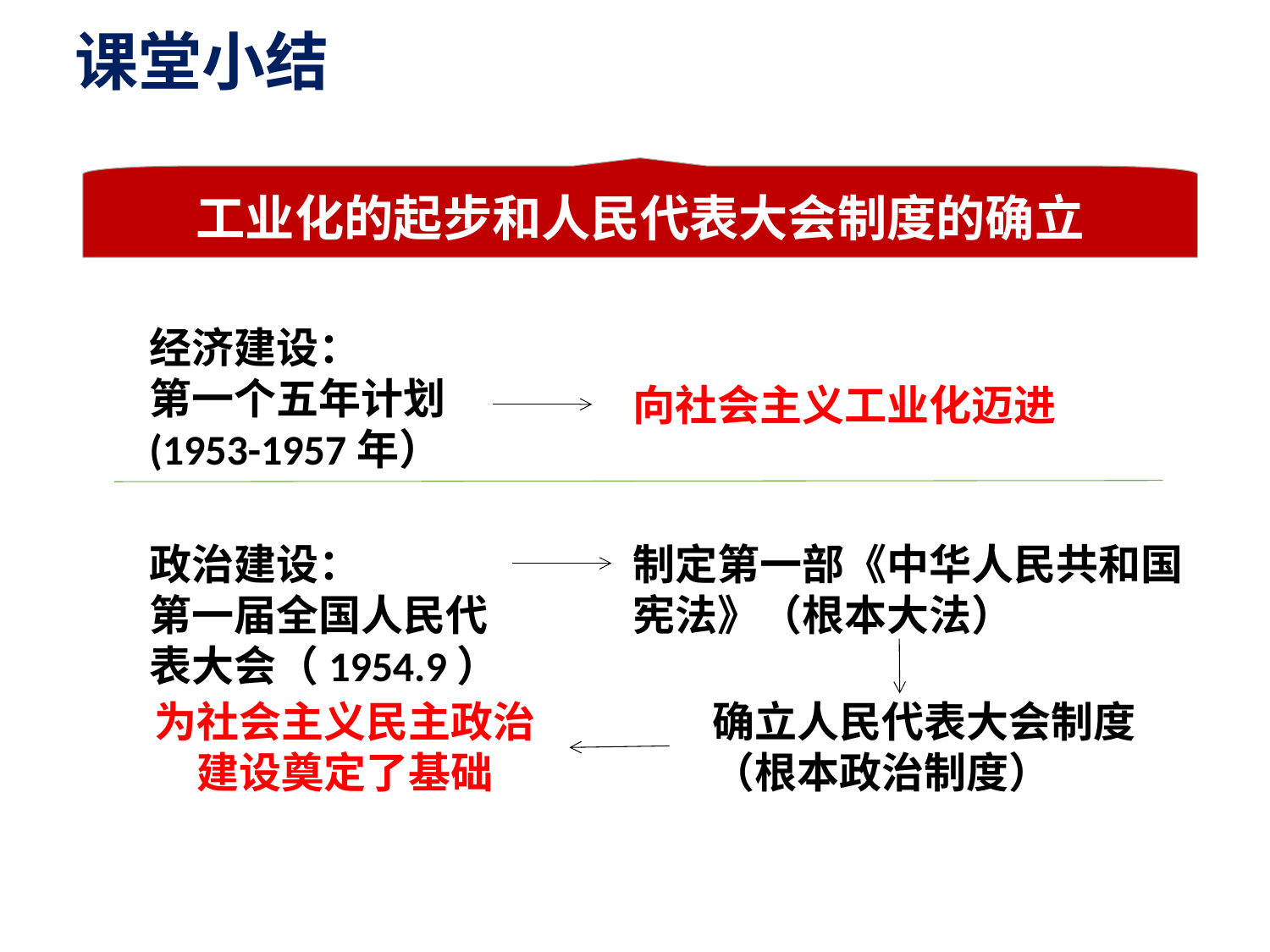

# 课堂小结
工业化的起步和人民代表大会制度的确立
经济建设：
第一个五年计划
(1953-1957年）
向社会主义工业化迈进
政治建设：
第一届全国人民代表大会（1954.9）
制定第一部《中华人民共和国宪法》（根本大法）
为社会主义民主政治建设奠定了基础
确立人民代表大会制度
（根本政治制度）